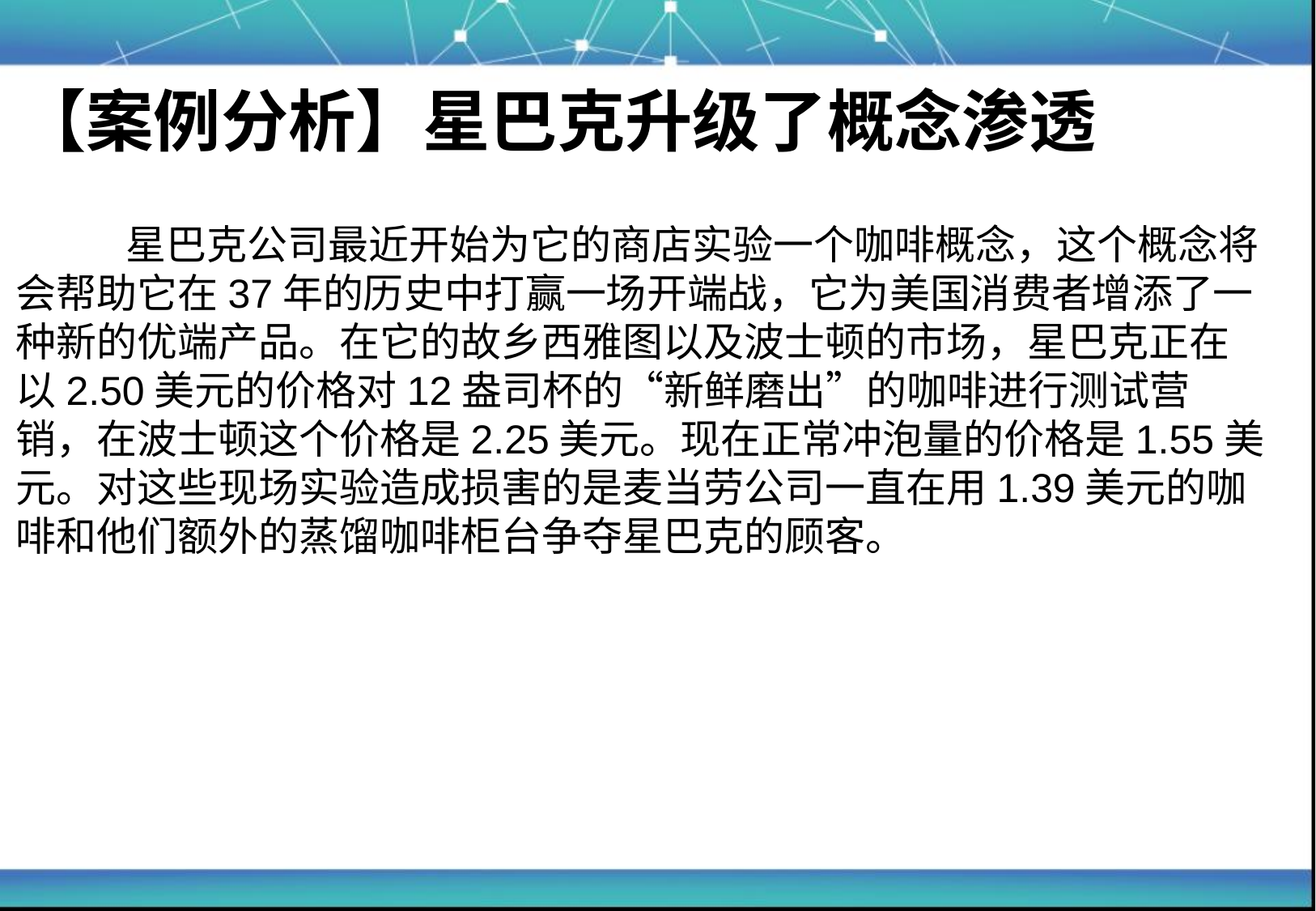

# 【案例分析】星巴克升级了概念渗透
           星巴克公司最近开始为它的商店实验一个咖啡概念，这个概念将会帮助它在37年的历史中打赢一场开端战，它为美国消费者增添了一种新的优端产品。在它的故乡西雅图以及波士顿的市场，星巴克正在以2.50美元的价格对12盎司杯的“新鲜磨出”的咖啡进行测试营销，在波士顿这个价格是2.25美元。现在正常冲泡量的价格是1.55美元。对这些现场实验造成损害的是麦当劳公司一直在用1.39美元的咖啡和他们额外的蒸馏咖啡柜台争夺星巴克的顾客。